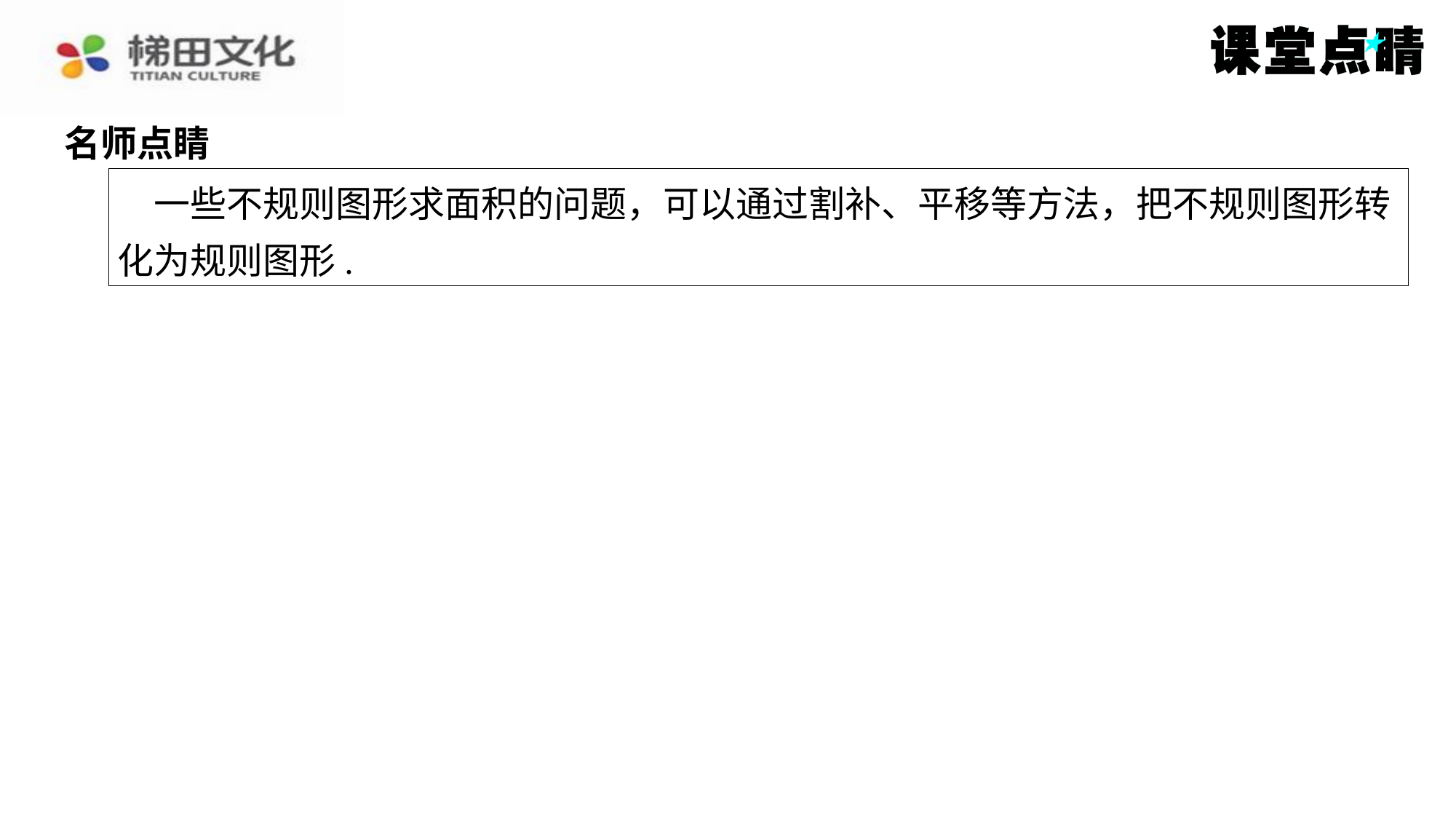

名师点睛
　一些不规则图形求面积的问题，可以通过割补、平移等方法，把不规则图形转
化为规则图形.